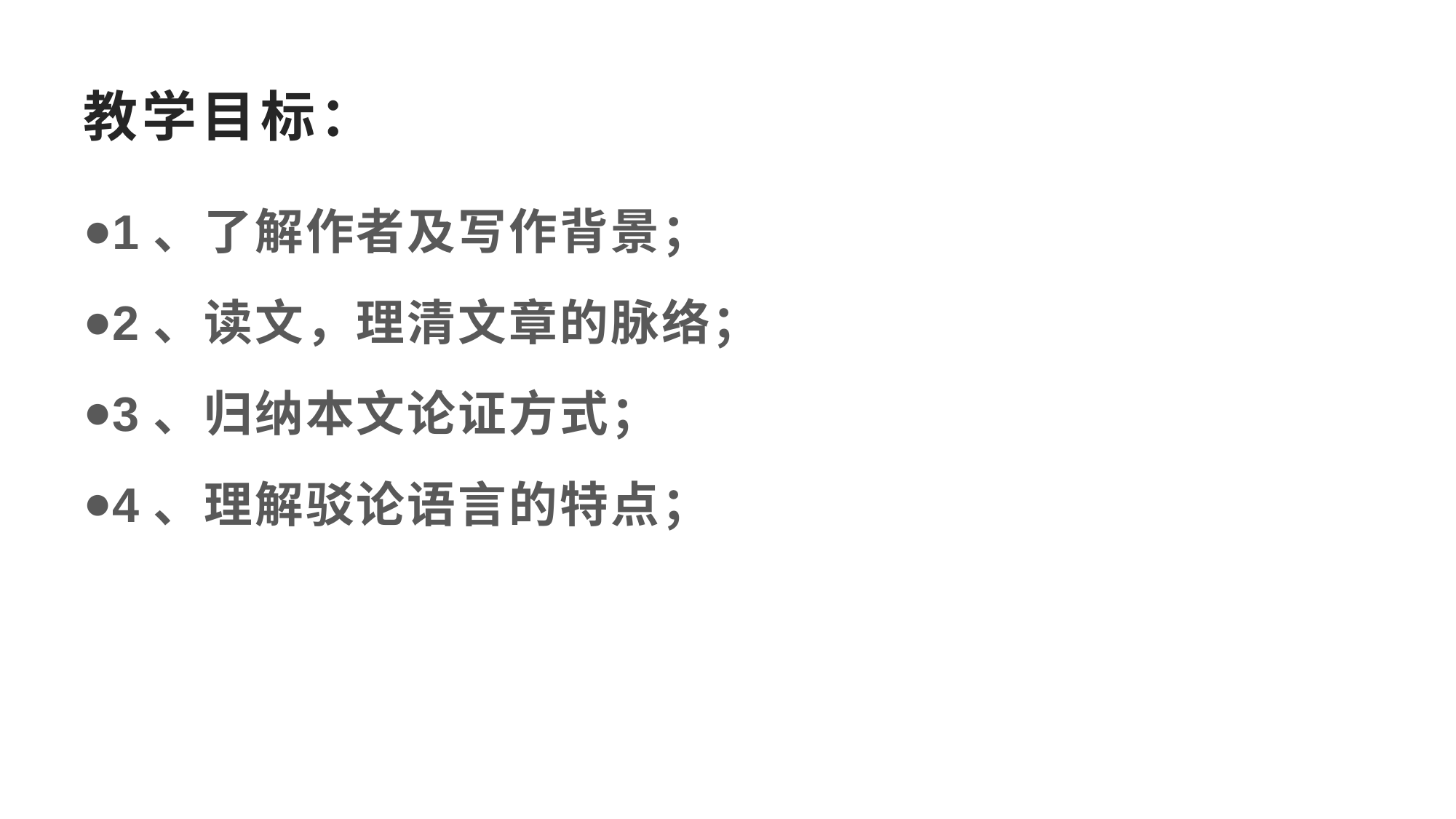

# 教学目标：
1、了解作者及写作背景；
2、读文，理清文章的脉络；
3、归纳本文论证方式；
4、理解驳论语言的特点；